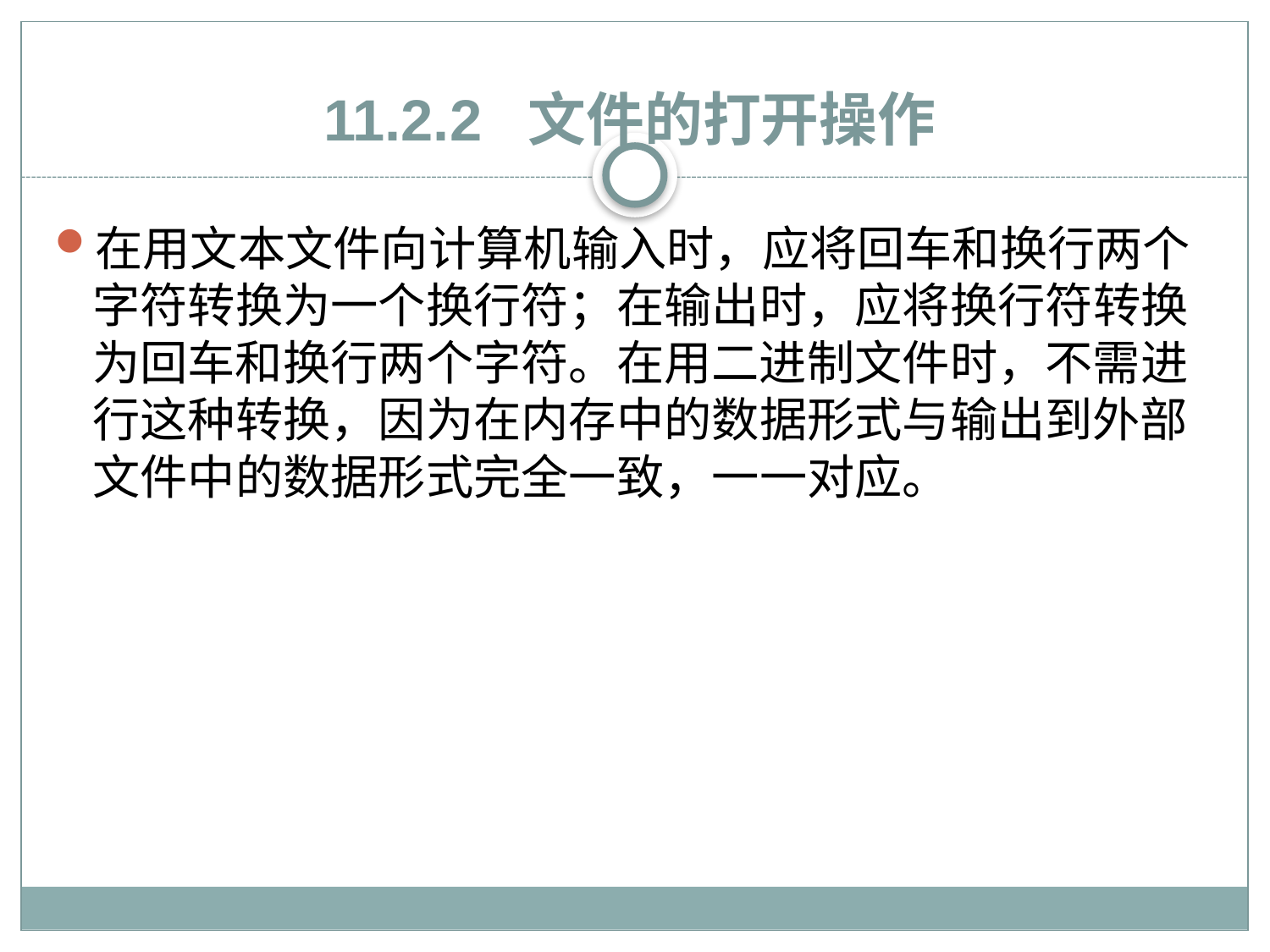

# 11.2.2  文件的打开操作
在用文本文件向计算机输入时，应将回车和换行两个字符转换为一个换行符；在输出时，应将换行符转换为回车和换行两个字符。在用二进制文件时，不需进行这种转换，因为在内存中的数据形式与输出到外部文件中的数据形式完全一致，一一对应。